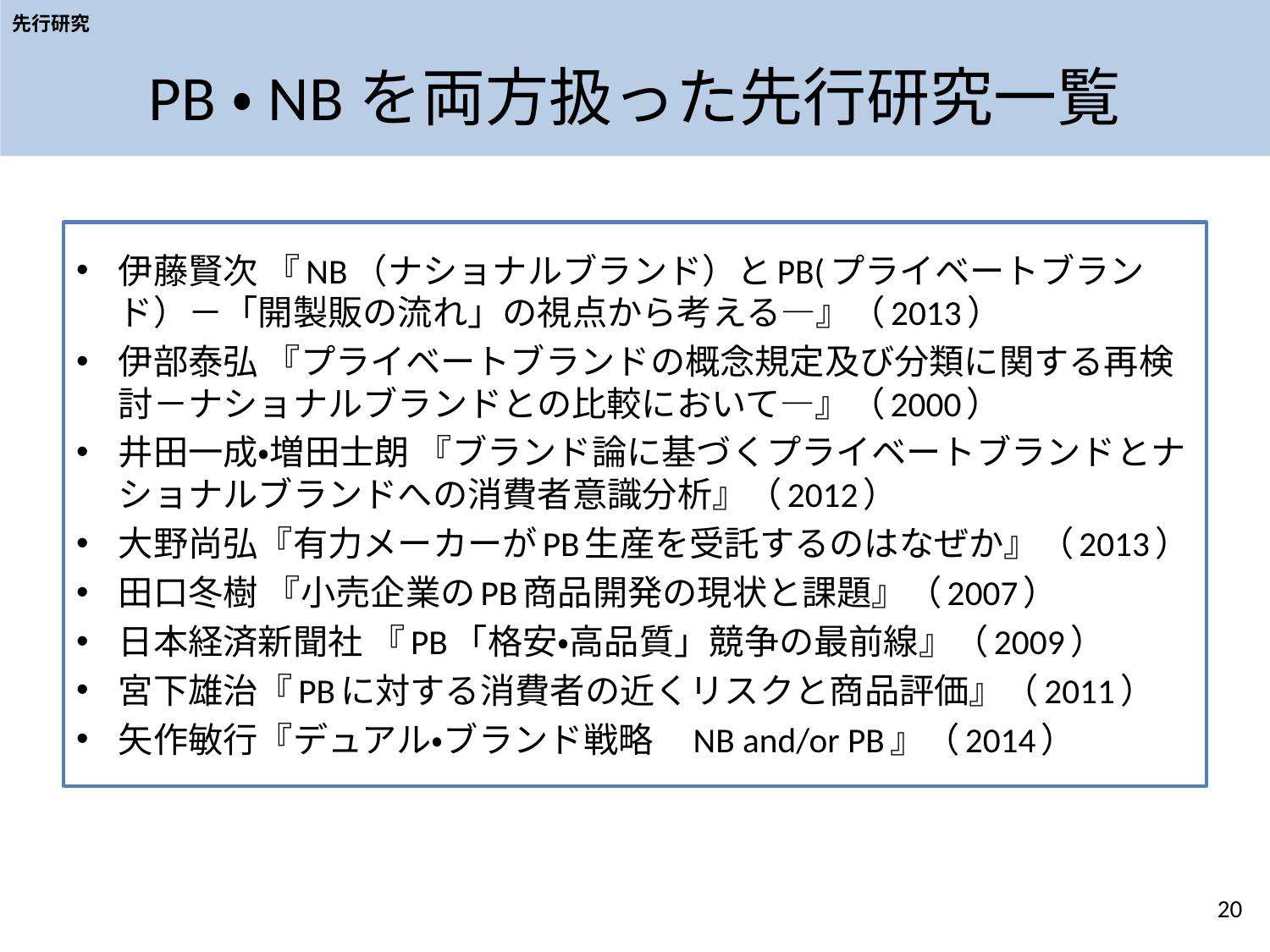

先行研究
# PB・NBを両方扱った先行研究一覧
伊藤賢次 『NB（ナショナルブランド）とPB(プライベートブランド）－「開製販の流れ」の視点から考える―』（2013）
伊部泰弘 『プライベートブランドの概念規定及び分類に関する再検討－ナショナルブランドとの比較において―』（2000）
井田一成・増田士朗 『ブランド論に基づくプライベートブランドとナショナルブランドへの消費者意識分析』（2012）
大野尚弘『有力メーカーがPB生産を受託するのはなぜか』（2013）
田口冬樹 『小売企業のPB商品開発の現状と課題』（2007）
日本経済新聞社 『PB「格安・高品質」競争の最前線』（2009）
宮下雄治『PBに対する消費者の近くリスクと商品評価』（2011）
矢作敏行『デュアル・ブランド戦略　NB and/or PB』（2014）
20